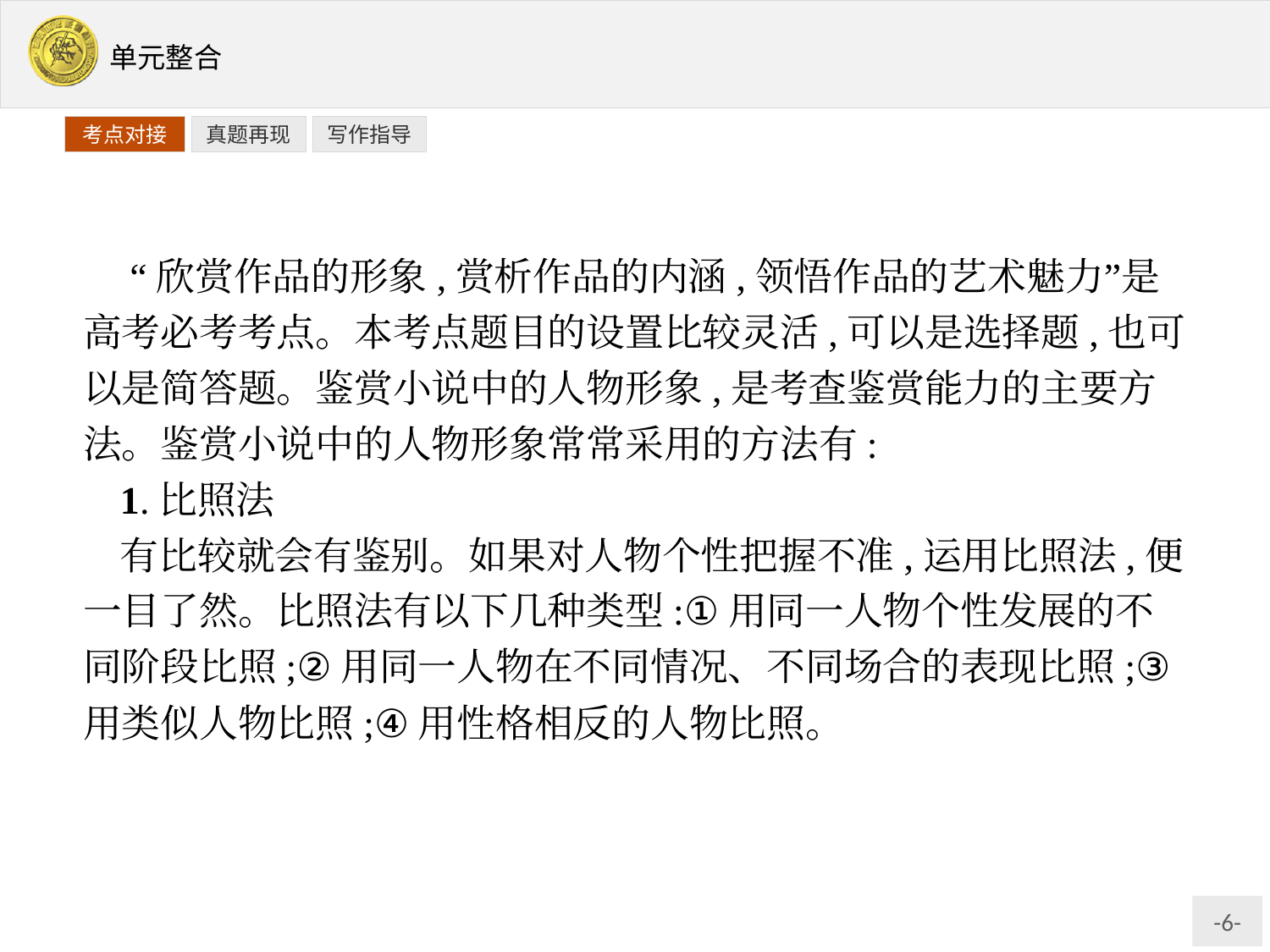

写作指导
考点对接
真题再现
 “欣赏作品的形象,赏析作品的内涵,领悟作品的艺术魅力”是高考必考考点。本考点题目的设置比较灵活,可以是选择题,也可以是简答题。鉴赏小说中的人物形象,是考查鉴赏能力的主要方法。鉴赏小说中的人物形象常常采用的方法有:
1.比照法
有比较就会有鉴别。如果对人物个性把握不准,运用比照法,便一目了然。比照法有以下几种类型:①用同一人物个性发展的不同阶段比照;②用同一人物在不同情况、不同场合的表现比照;③用类似人物比照;④用性格相反的人物比照。